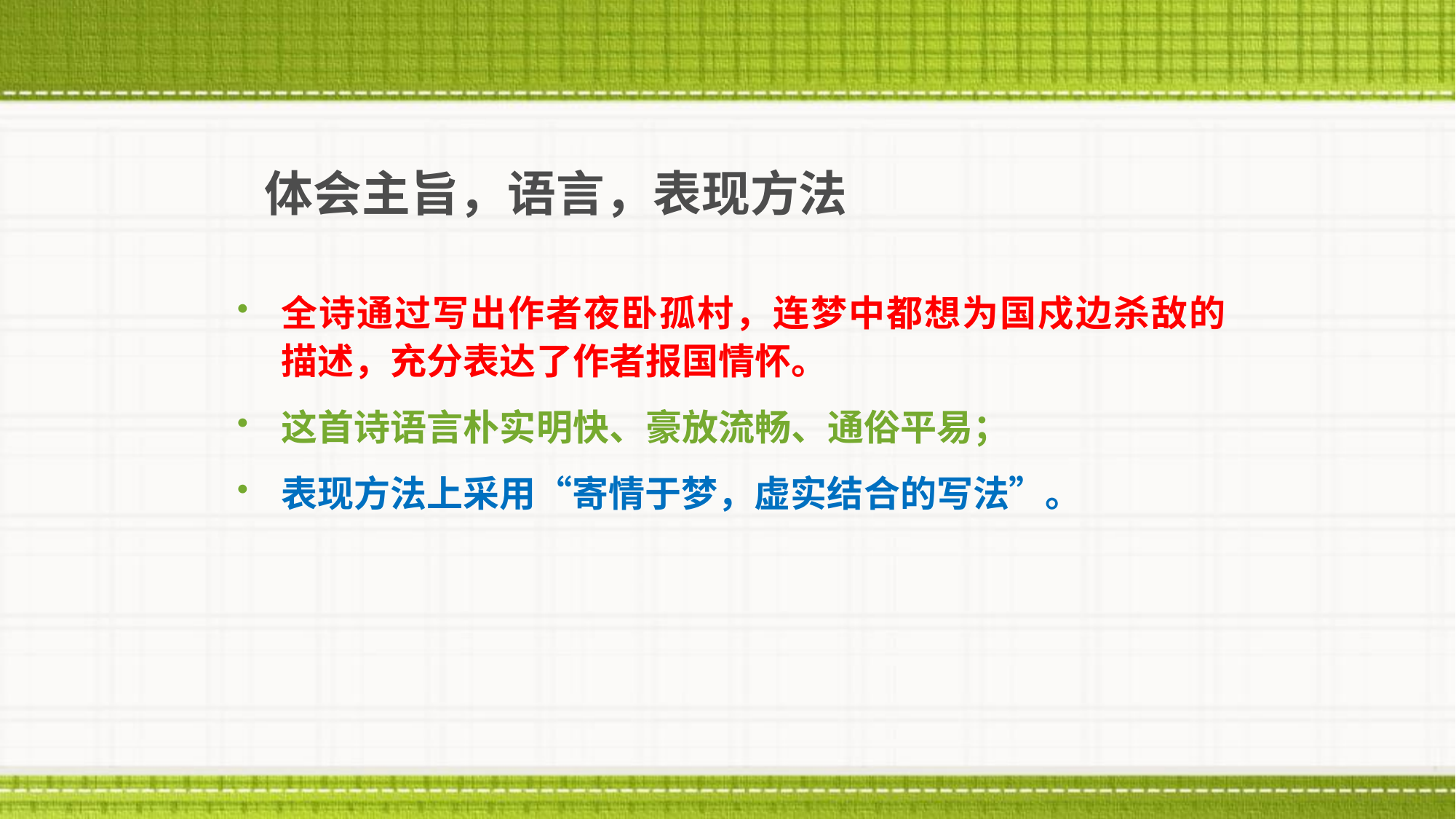

# 体会主旨，语言，表现方法

全诗通过写出作者夜卧孤村，连梦中都想为国戍边杀敌的描述，充分表达了作者报国情怀。
这首诗语言朴实明快、豪放流畅、通俗平易；
表现方法上采用“寄情于梦，虚实结合的写法”。